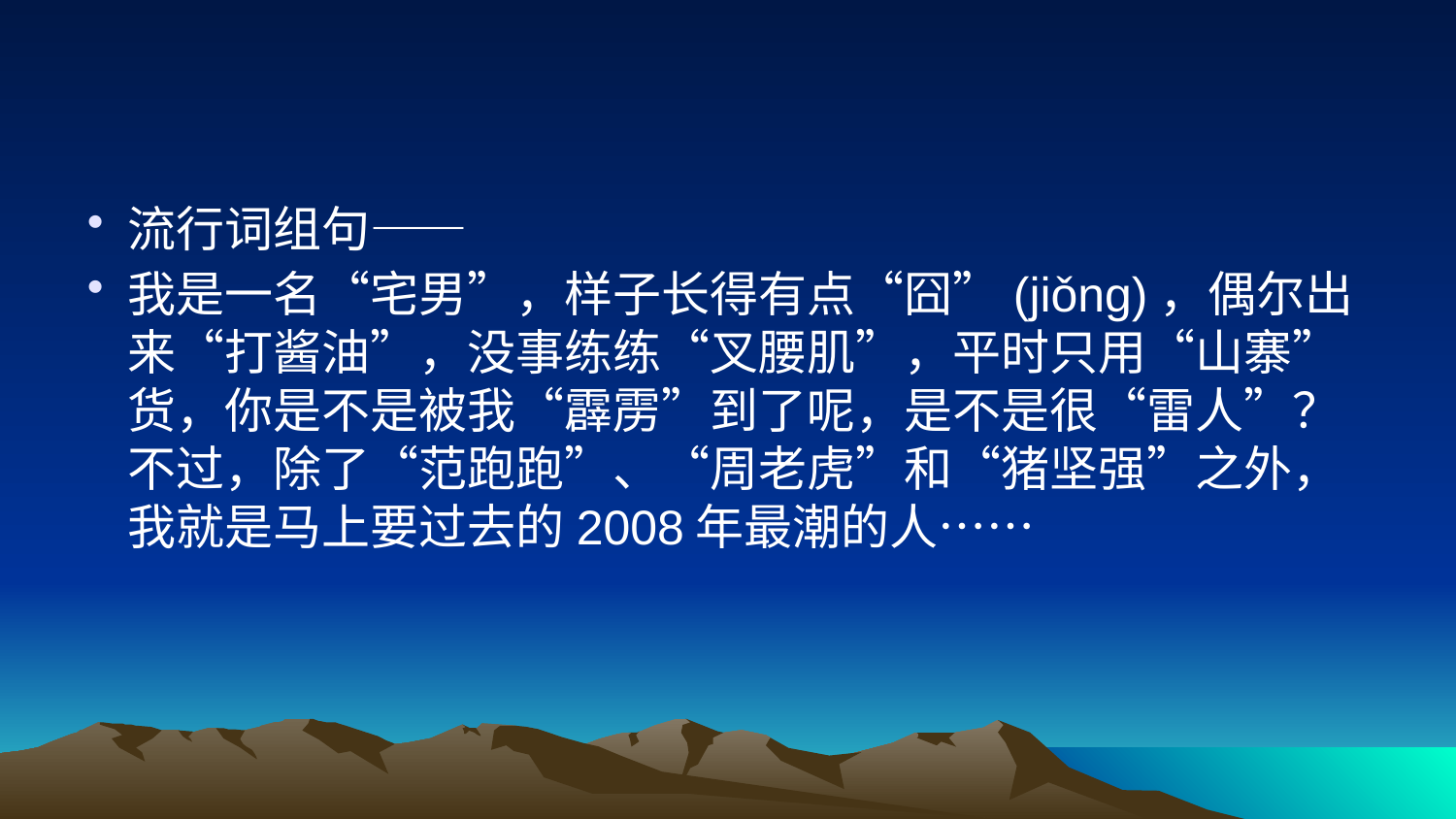

#
流行词组句——
我是一名“宅男”，样子长得有点“囧”(jiǒng)，偶尔出来“打酱油”，没事练练“叉腰肌”，平时只用“山寨”货，你是不是被我“霹雳”到了呢，是不是很“雷人”？不过，除了“范跑跑”、“周老虎”和“猪坚强”之外，我就是马上要过去的2008年最潮的人……